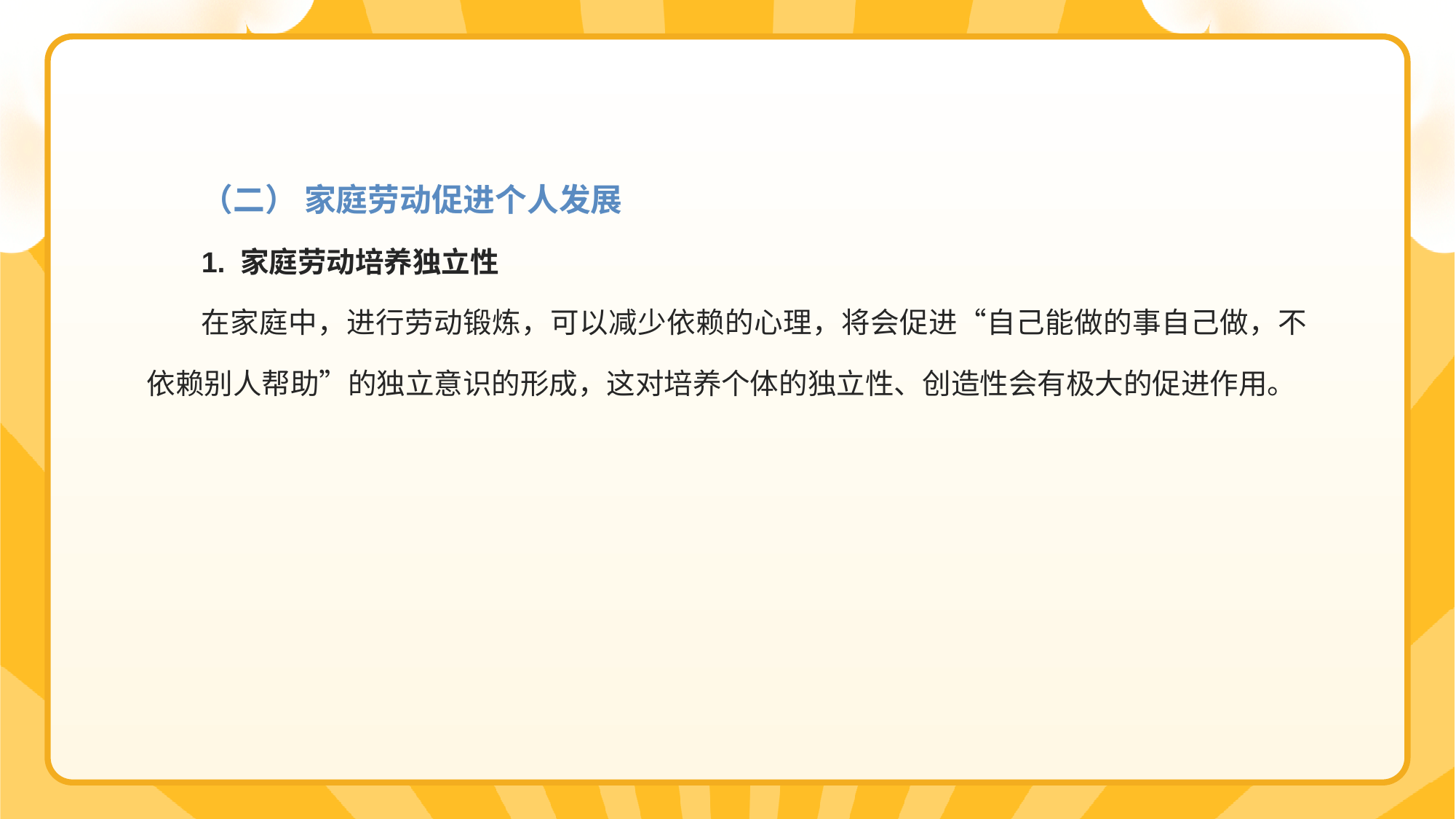

（二） 家庭劳动促进个人发展
1. 家庭劳动培养独立性
在家庭中，进行劳动锻炼，可以减少依赖的心理，将会促进“自己能做的事自己做，不依赖别人帮助”的独立意识的形成，这对培养个体的独立性、创造性会有极大的促进作用。